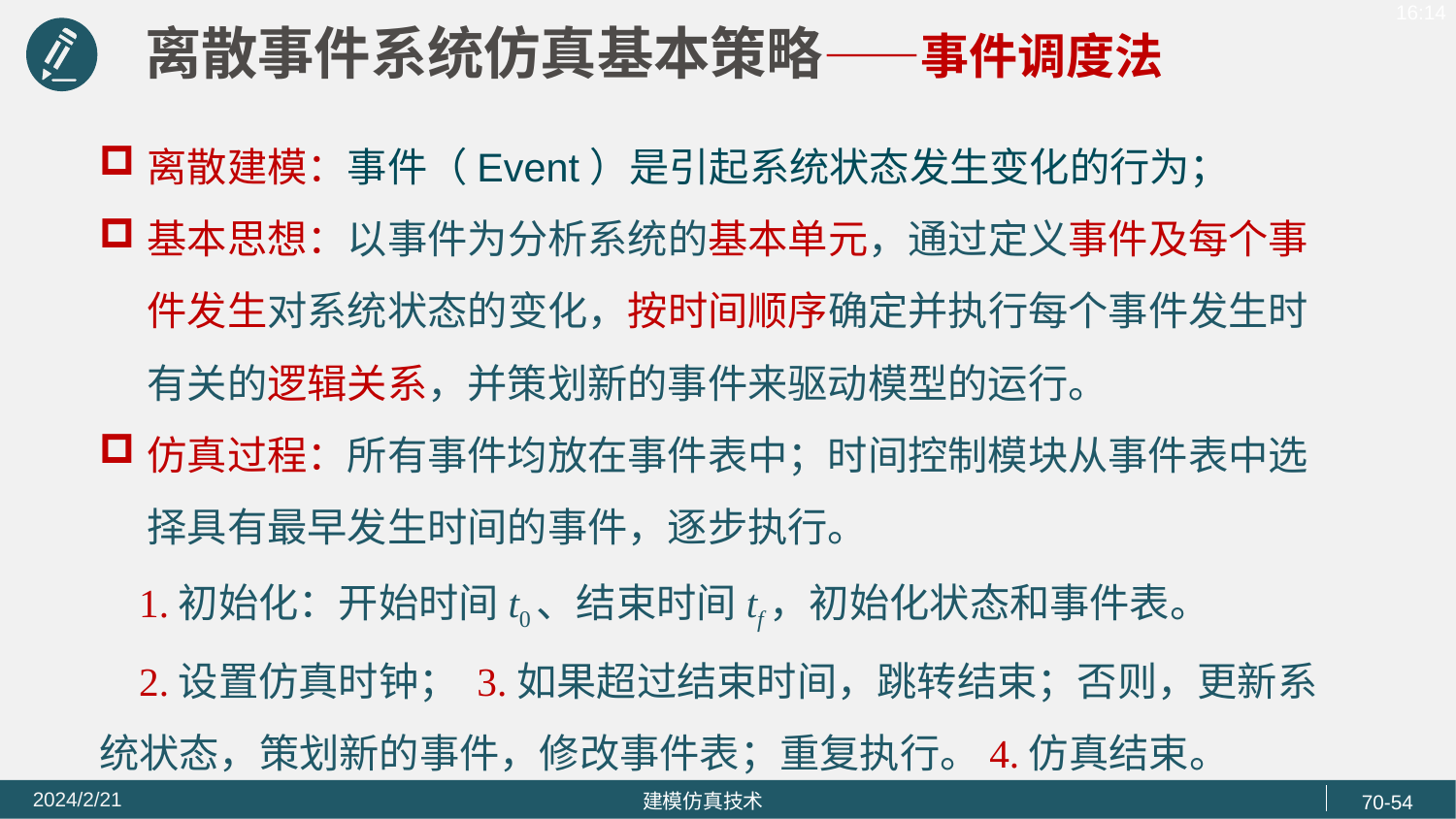

离散事件系统仿真基本策略——事件调度法

离散建模：事件（Event）是引起系统状态发生变化的行为；
基本思想：以事件为分析系统的基本单元，通过定义事件及每个事件发生对系统状态的变化，按时间顺序确定并执行每个事件发生时有关的逻辑关系，并策划新的事件来驱动模型的运行。
仿真过程：所有事件均放在事件表中；时间控制模块从事件表中选择具有最早发生时间的事件，逐步执行。
    1.初始化：开始时间t0、结束时间tf，初始化状态和事件表。
    2.设置仿真时钟； 3.如果超过结束时间，跳转结束；否则，更新系统状态，策划新的事件，修改事件表；重复执行。4.仿真结束。